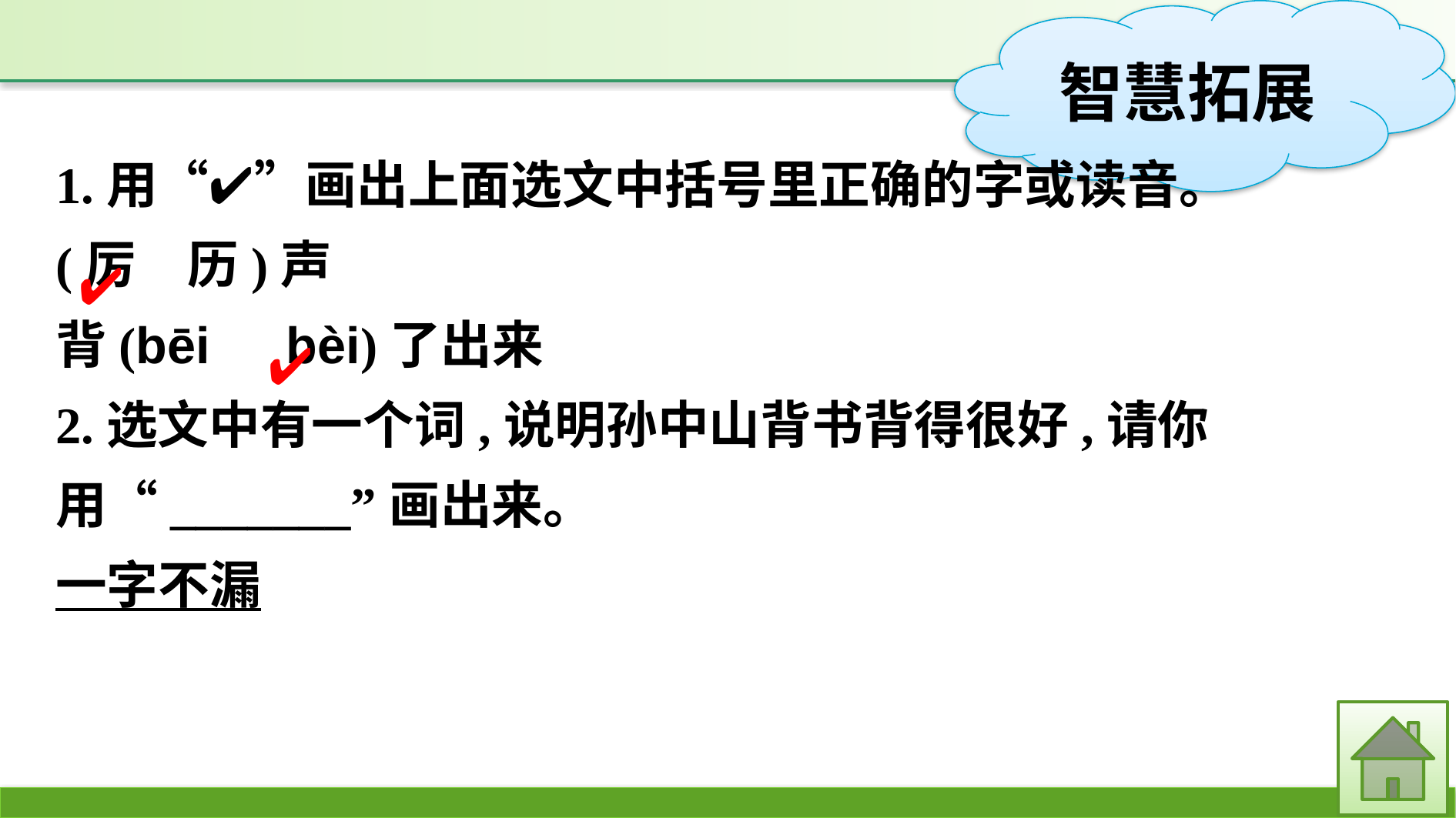

1.用“✔”画出上面选文中括号里正确的字或读音。
(厉　历)声
背(bēi　bèi)了出来
2.选文中有一个词,说明孙中山背书背得很好,请你用“_______”画出来。
一字不漏
✔
✔